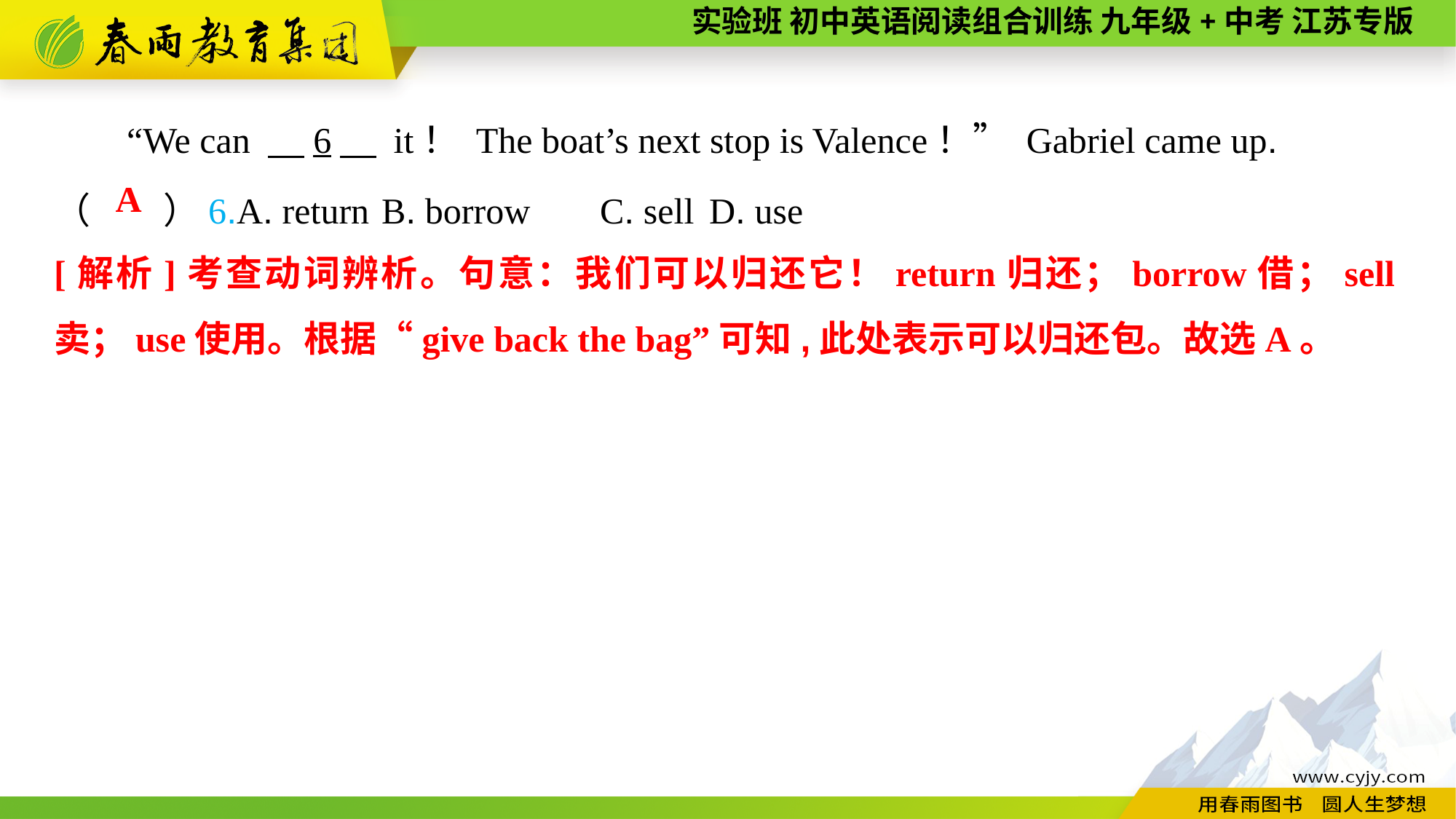

“We can 　6　 it！ The boat’s next stop is Valence！” Gabriel came up.
（　　）6.A. return	B. borrow	C. sell	D. use
A
[解析]考查动词辨析。句意：我们可以归还它！return归还；borrow借；sell卖；use使用。根据“give back the bag”可知,此处表示可以归还包。故选A。